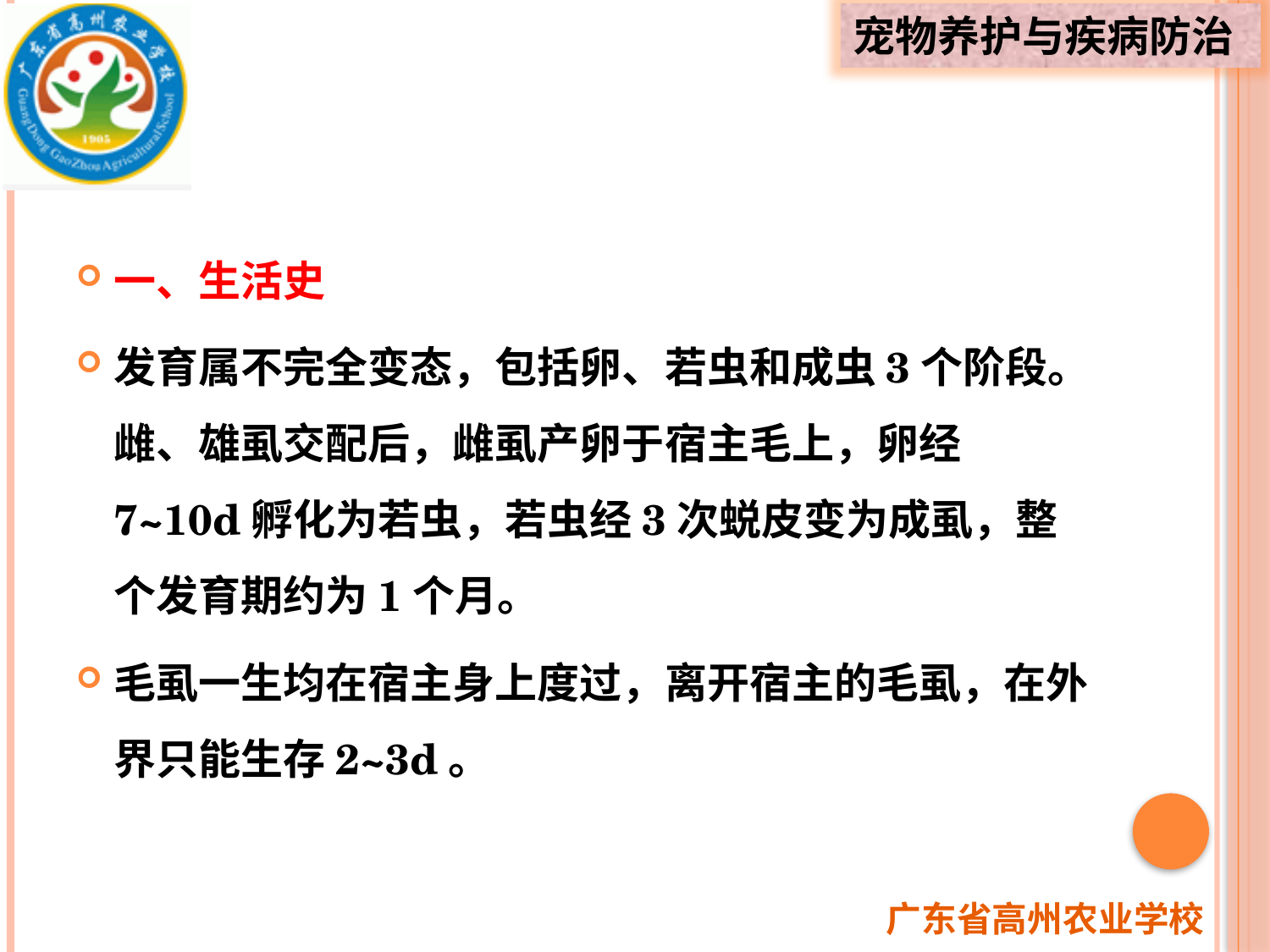

一、生活史
发育属不完全变态，包括卵、若虫和成虫3个阶段。雌、雄虱交配后，雌虱产卵于宿主毛上，卵经7~10d孵化为若虫，若虫经3次蜕皮变为成虱，整个发育期约为1个月。
毛虱一生均在宿主身上度过，离开宿主的毛虱，在外界只能生存2~3d。